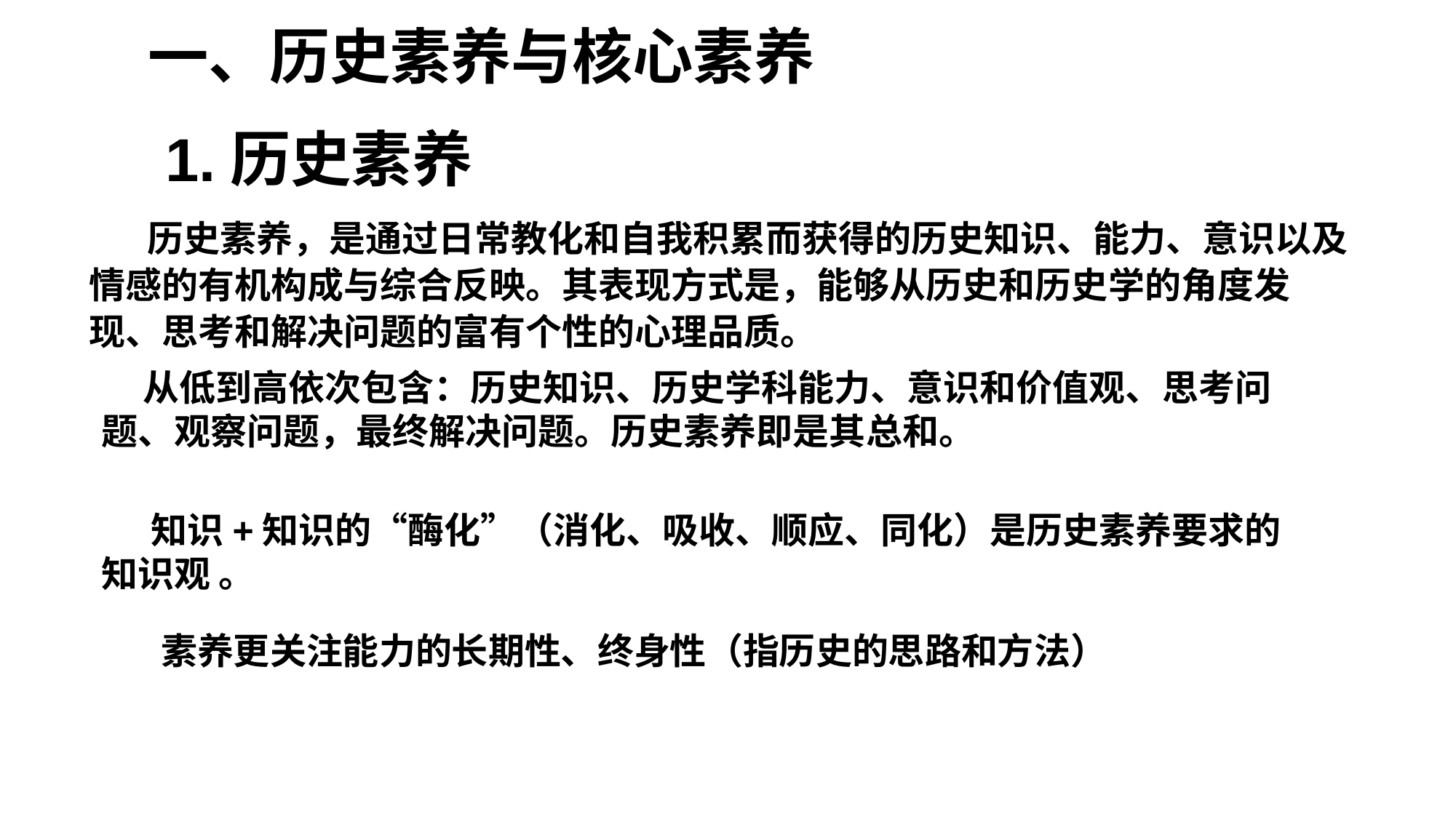

一、历史素养与核心素养
 1.历史素养
      历史素养，是通过日常教化和自我积累而获得的历史知识、能力、意识以及情感的有机构成与综合反映。其表现方式是，能够从历史和历史学的角度发现、思考和解决问题的富有个性的心理品质。
    从低到高依次包含：历史知识、历史学科能力、意识和价值观、思考问题、观察问题，最终解决问题。历史素养即是其总和。
     知识+知识的“酶化”（消化、吸收、顺应、同化）是历史素养要求的知识观 。
  素养更关注能力的长期性、终身性（指历史的思路和方法）